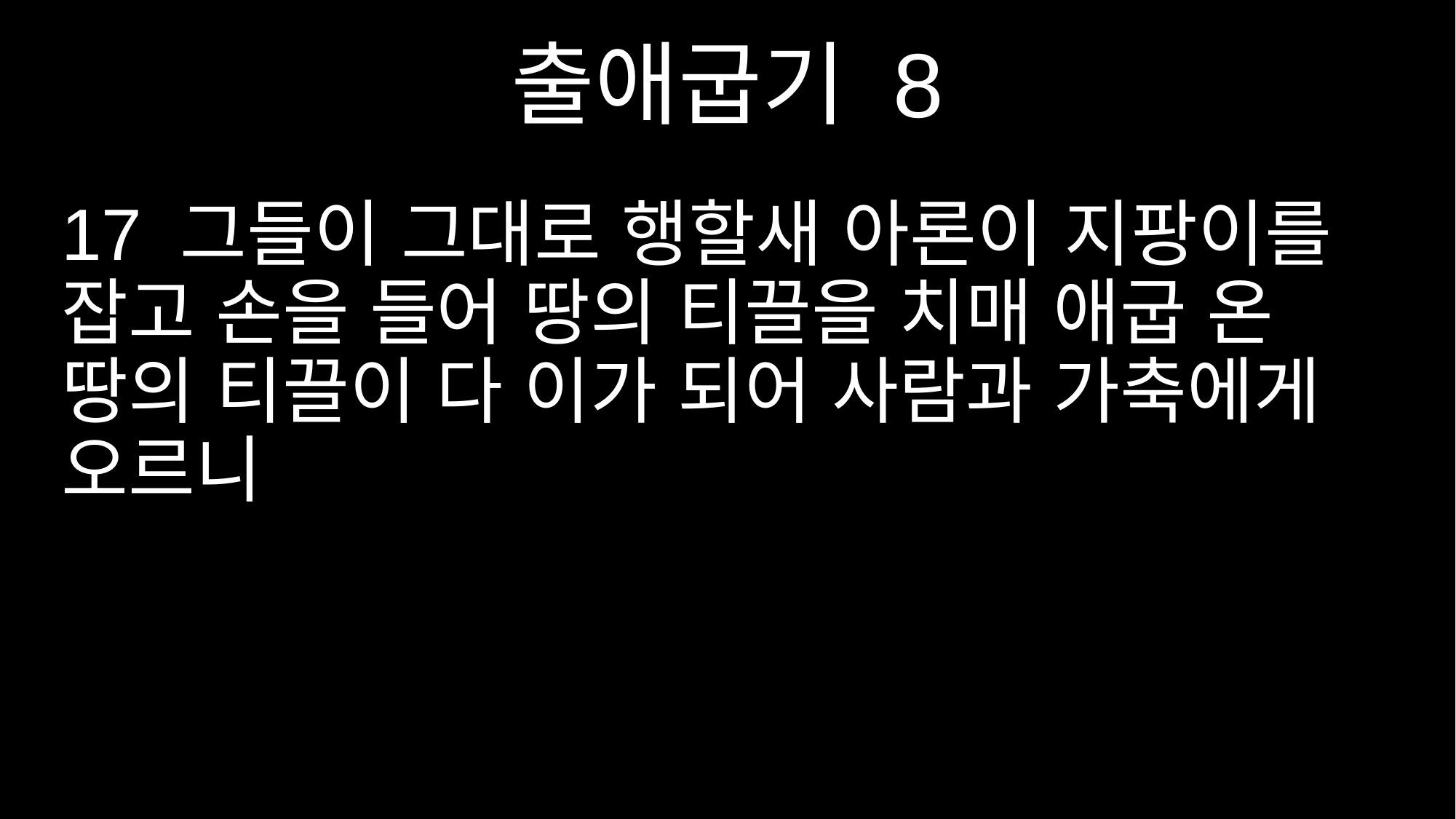

출애굽기 8
17 그들이 그대로 행할새 아론이 지팡이를 잡고 손을 들어 땅의 티끌을 치매 애굽 온 땅의 티끌이 다 이가 되어 사람과 가축에게 오르니